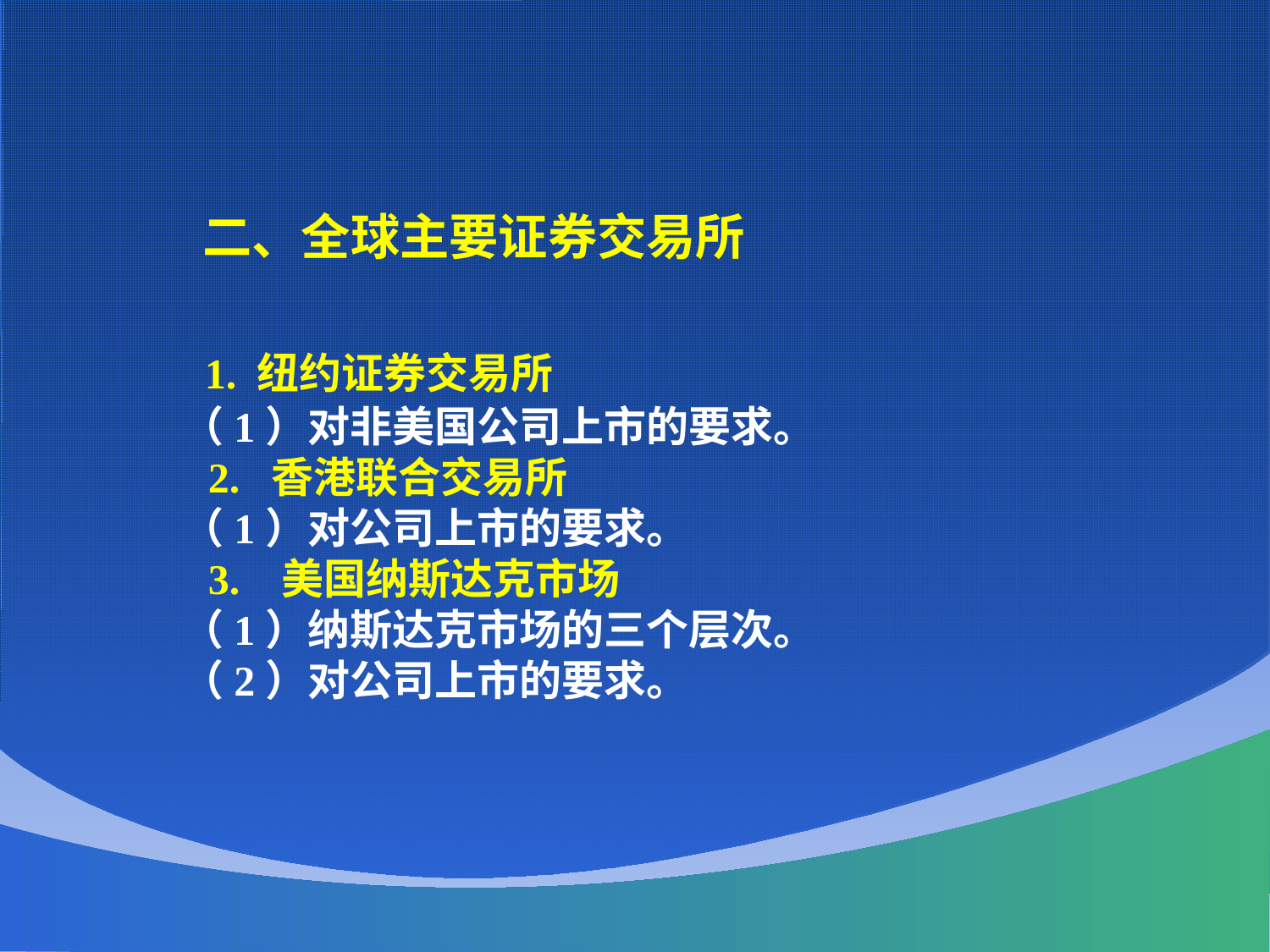

二、全球主要证券交易所

       1. 纽约证券交易所
     （1）对非美国公司上市的要求。
        2.  香港联合交易所
     （1）对公司上市的要求。
        3.   美国纳斯达克市场
     （1）纳斯达克市场的三个层次。
     （2）对公司上市的要求。